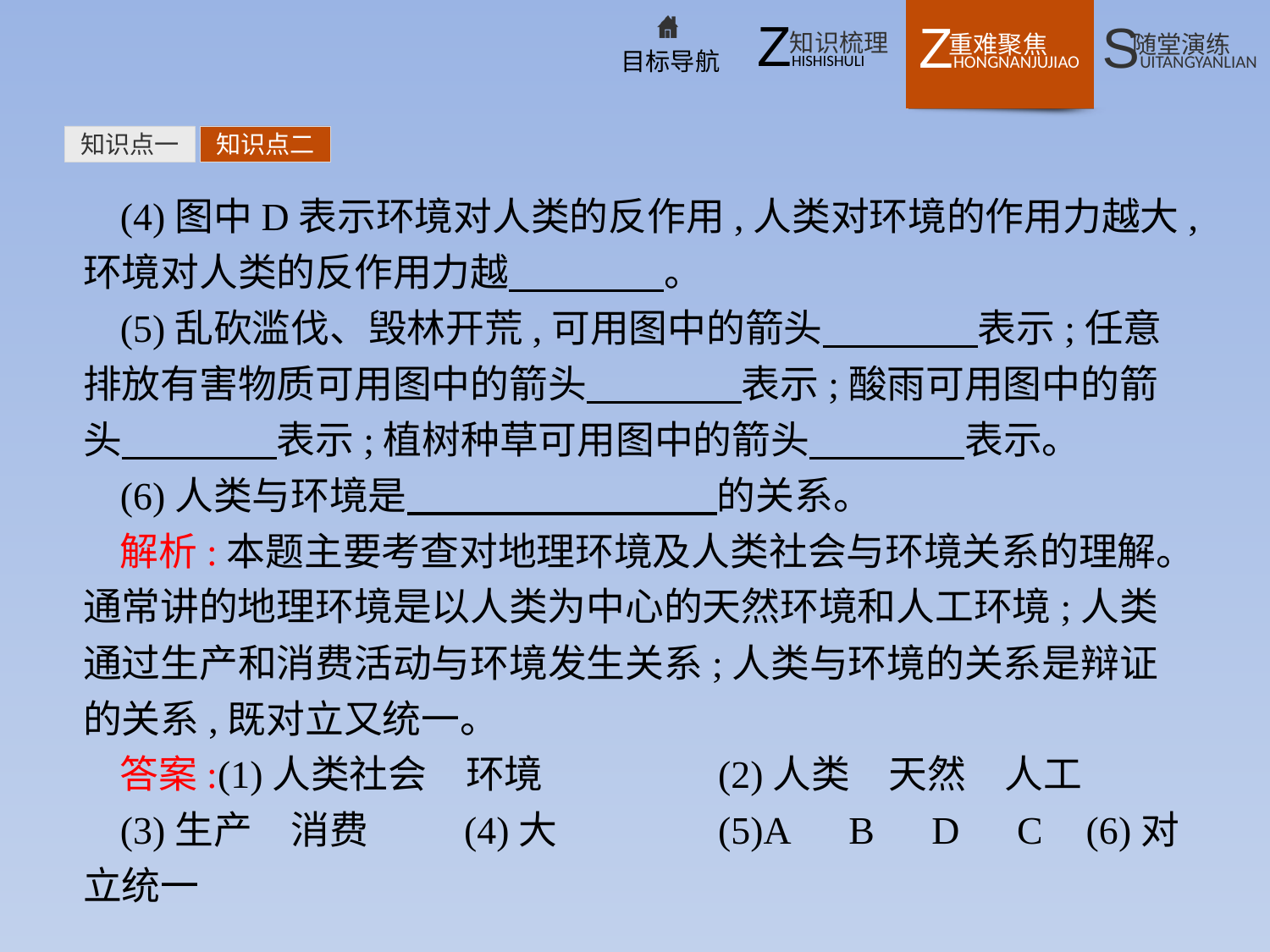

知识点一
知识点二
(4)图中D表示环境对人类的反作用,人类对环境的作用力越大,环境对人类的反作用力越　　　　。
(5)乱砍滥伐、毁林开荒,可用图中的箭头　　　　表示;任意排放有害物质可用图中的箭头　　　　表示;酸雨可用图中的箭头　　　　表示;植树种草可用图中的箭头　　　　表示。
(6)人类与环境是　　　　　　　　的关系。
解析:本题主要考查对地理环境及人类社会与环境关系的理解。通常讲的地理环境是以人类为中心的天然环境和人工环境;人类通过生产和消费活动与环境发生关系;人类与环境的关系是辩证的关系,既对立又统一。
答案:(1)人类社会　环境		(2)人类　天然　人工
(3)生产　消费	(4)大		(5)A　B　D　C    (6)对立统一